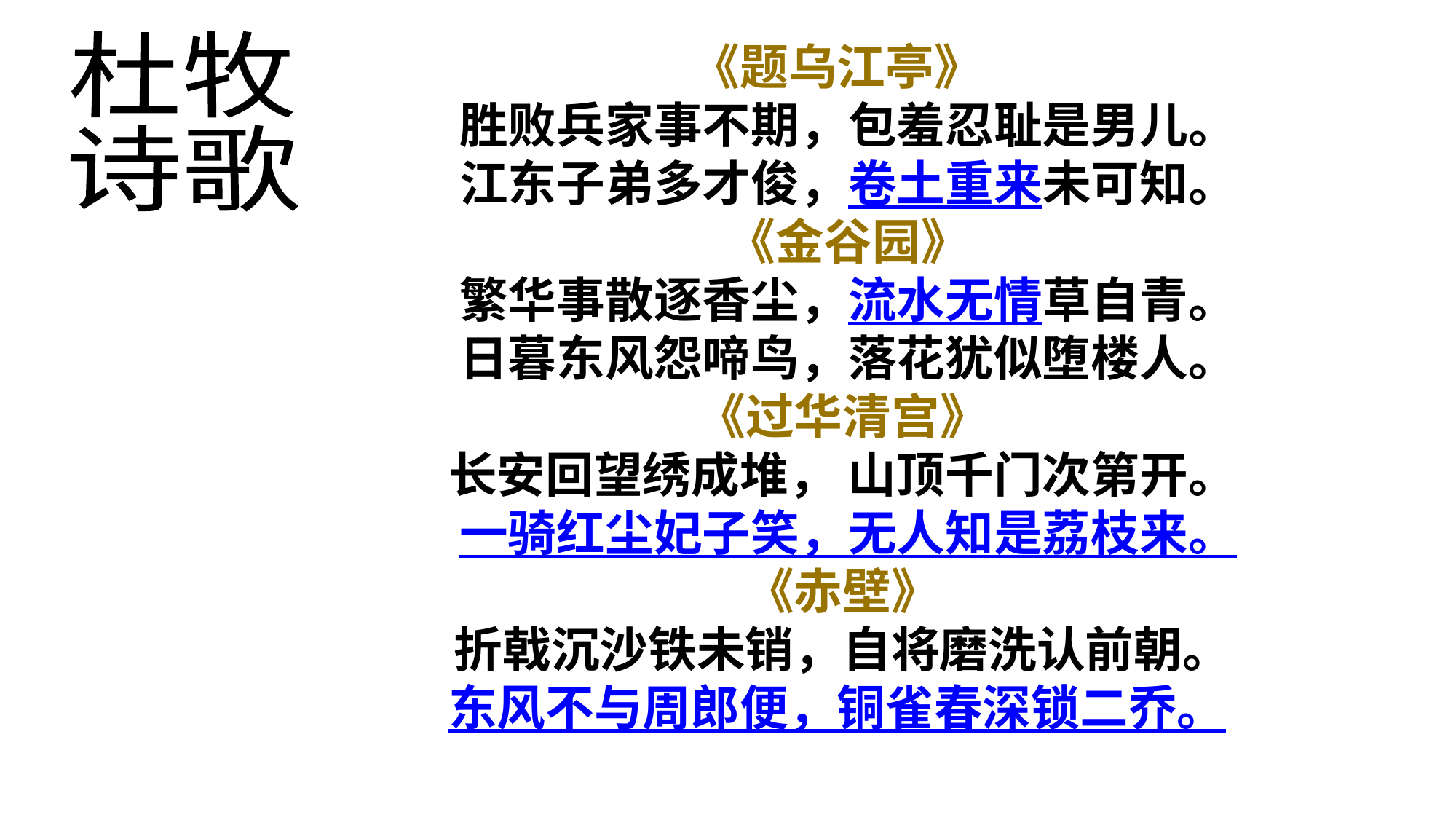

《题乌江亭》
胜败兵家事不期，包羞忍耻是男儿。
江东子弟多才俊，卷土重来未可知。
《金谷园》
繁华事散逐香尘，流水无情草自青。
日暮东风怨啼鸟，落花犹似堕楼人。
《过华清宫》
长安回望绣成堆， 山顶千门次第开。
一骑红尘妃子笑，无人知是荔枝来。
《赤壁》
折戟沉沙铁未销，自将磨洗认前朝。
东风不与周郎便，铜雀春深锁二乔。
杜牧
诗歌